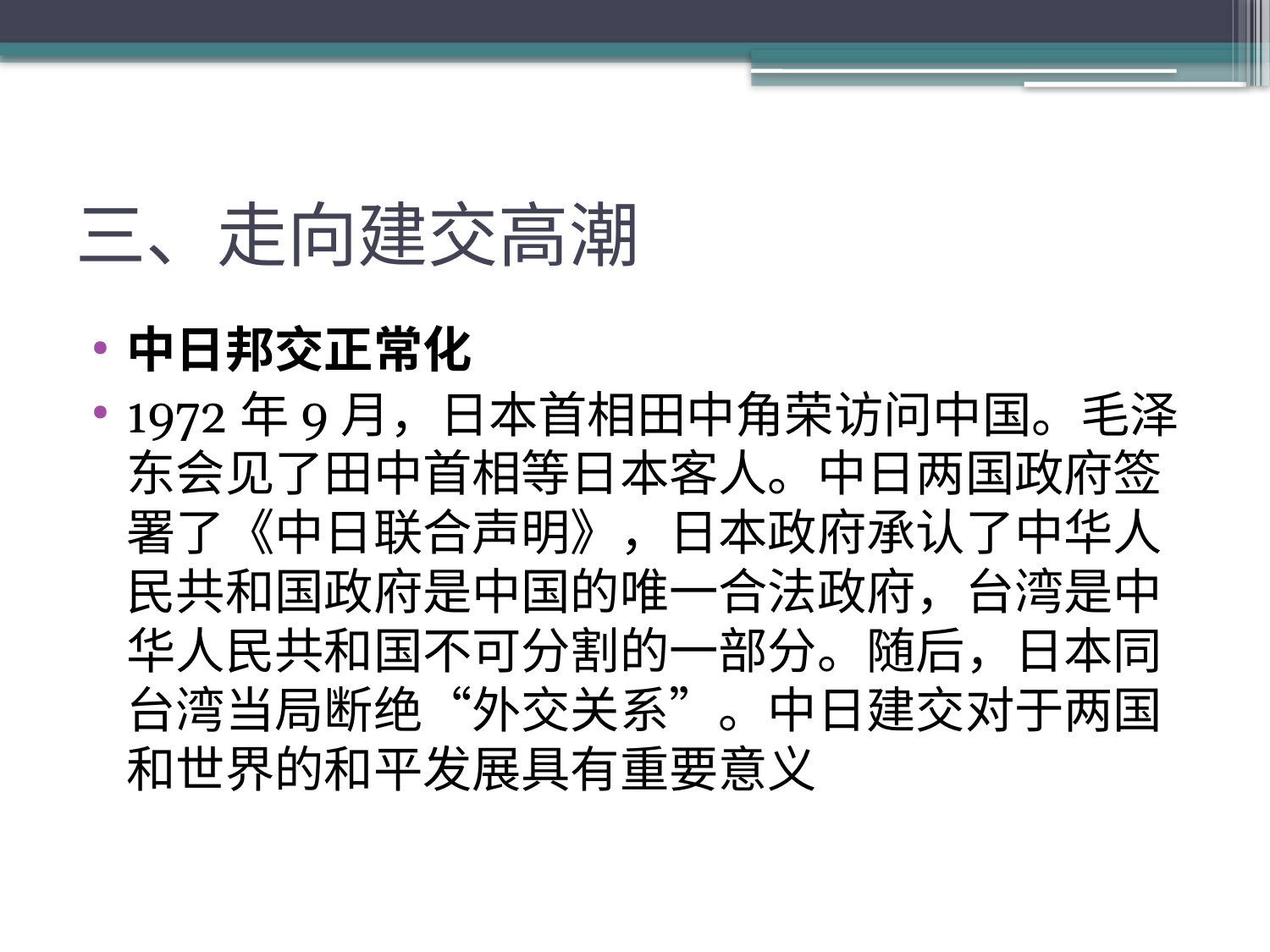

# 三、走向建交高潮
中日邦交正常化
1972年9月，日本首相田中角荣访问中国。毛泽东会见了田中首相等日本客人。中日两国政府签署了《中日联合声明》，日本政府承认了中华人民共和国政府是中国的唯一合法政府，台湾是中华人民共和国不可分割的一部分。随后，日本同台湾当局断绝“外交关系”。中日建交对于两国和世界的和平发展具有重要意义